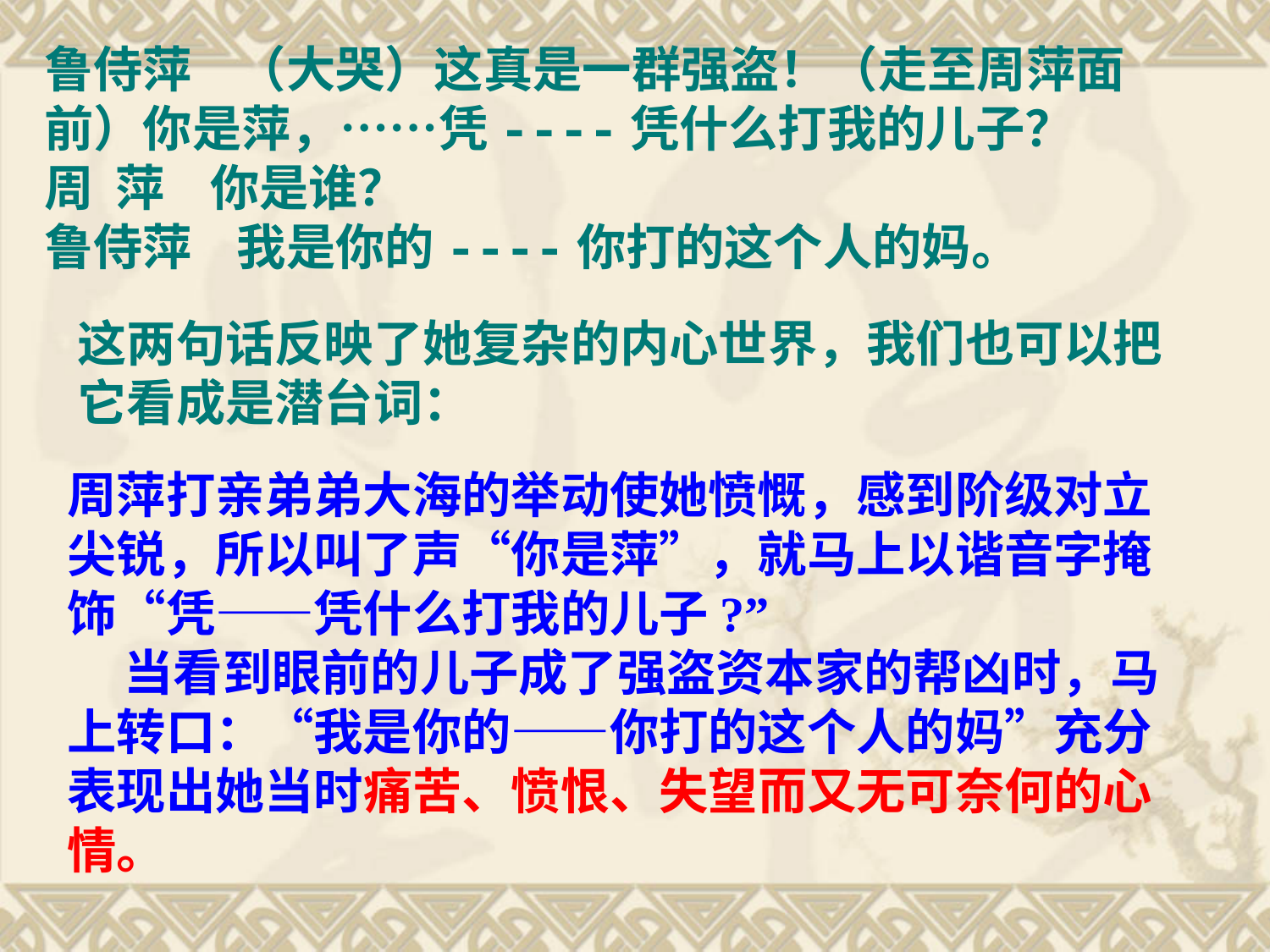

鲁侍萍    （大哭）这真是一群强盗！（走至周萍面前）你是萍，……凭----凭什么打我的儿子？
周  萍    你是谁？
鲁侍萍    我是你的----你打的这个人的妈。
这两句话反映了她复杂的内心世界，我们也可以把它看成是潜台词：
周萍打亲弟弟大海的举动使她愤慨，感到阶级对立尖锐，所以叫了声“你是萍”，就马上以谐音字掩饰“凭——凭什么打我的儿子?”
    当看到眼前的儿子成了强盗资本家的帮凶时，马上转口：“我是你的——你打的这个人的妈”充分表现出她当时痛苦、愤恨、失望而又无可奈何的心情。